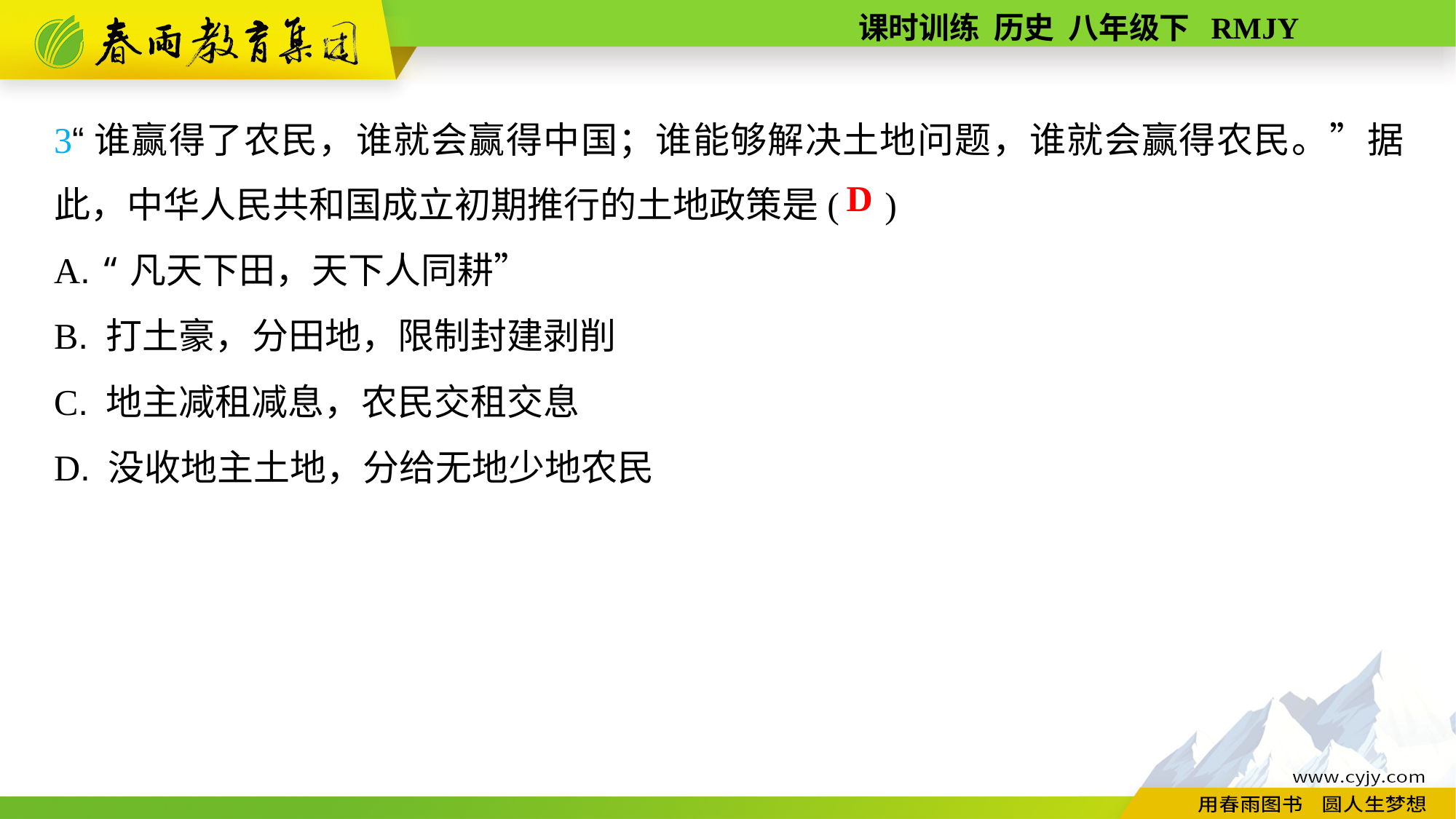

3“谁赢得了农民，谁就会赢得中国；谁能够解决土地问题，谁就会赢得农民。”据此，中华人民共和国成立初期推行的土地政策是(     )
A. “凡天下田，天下人同耕”
B. 打土豪，分田地，限制封建剥削
C. 地主减租减息，农民交租交息
D. 没收地主土地，分给无地少地农民
D